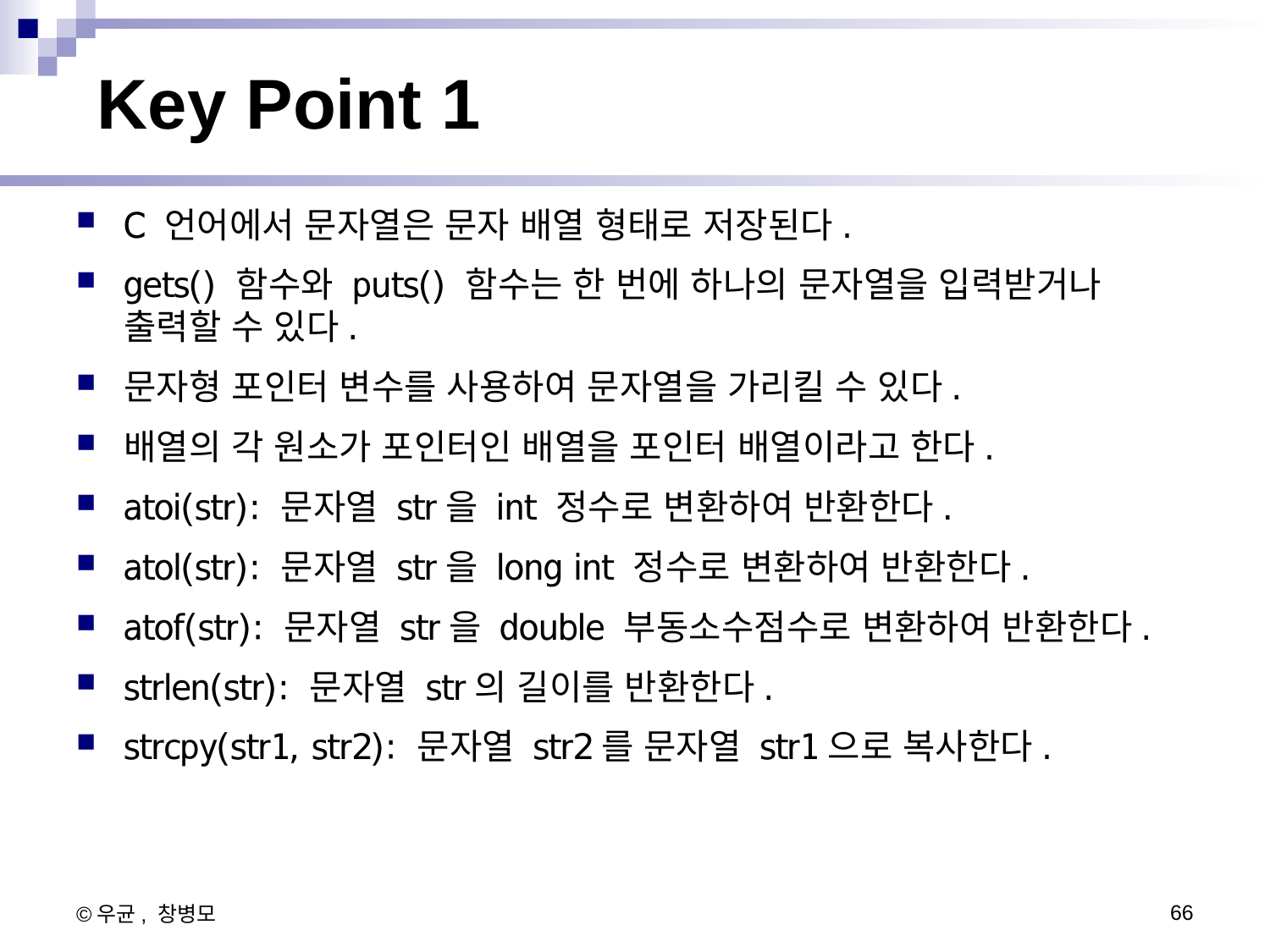

# Key Point 1
C 언어에서 문자열은 문자 배열 형태로 저장된다.
gets() 함수와 puts() 함수는 한 번에 하나의 문자열을 입력받거나 출력할 수 있다.
문자형 포인터 변수를 사용하여 문자열을 가리킬 수 있다.
배열의 각 원소가 포인터인 배열을 포인터 배열이라고 한다.
atoi(str): 문자열 str을 int 정수로 변환하여 반환한다.
atol(str): 문자열 str을 long int 정수로 변환하여 반환한다.
atof(str): 문자열 str을 double 부동소수점수로 변환하여 반환한다.
strlen(str): 문자열 str의 길이를 반환한다.
strcpy(str1, str2): 문자열 str2를 문자열 str1으로 복사한다.

©우균, 창병모
66